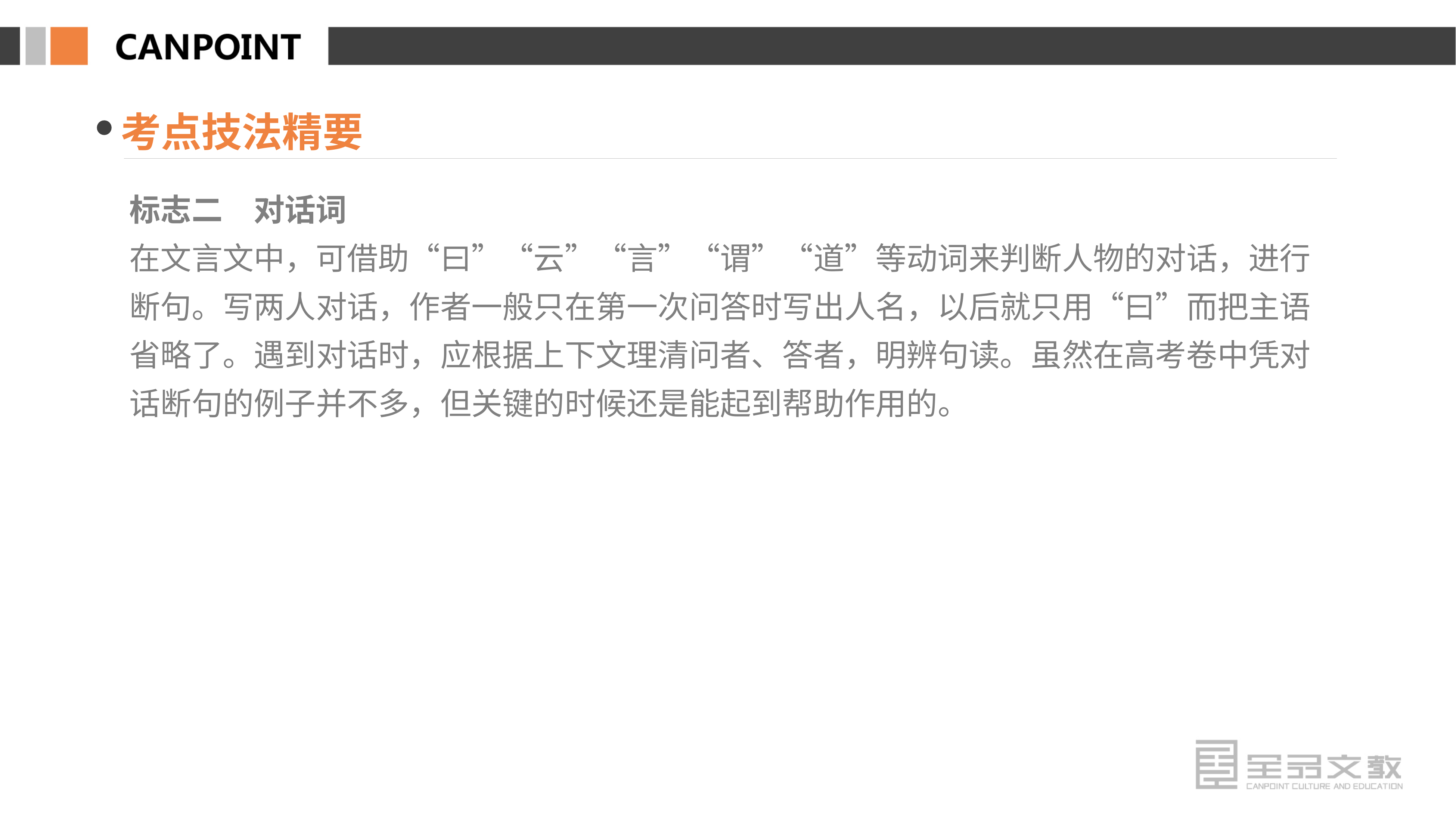

考点技法精要

标志二　对话词
在文言文中，可借助“曰”“云”“言”“谓”“道”等动词来判断人物的对话，进行断句。写两人对话，作者一般只在第一次问答时写出人名，以后就只用“曰”而把主语省略了。遇到对话时，应根据上下文理清问者、答者，明辨句读。虽然在高考卷中凭对话断句的例子并不多，但关键的时候还是能起到帮助作用的。